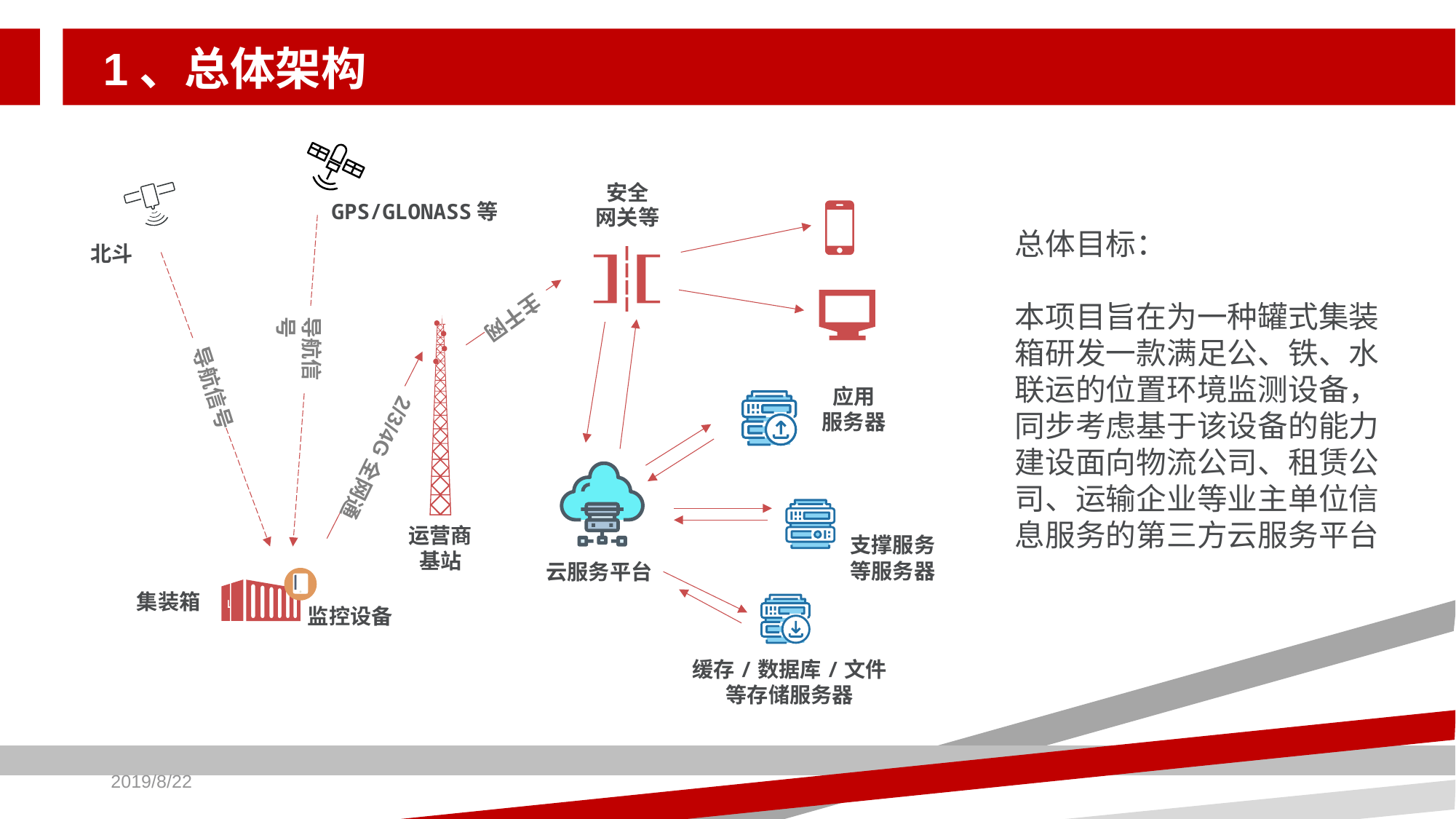

# 1、总体架构

安全
网关等
GPS/GLONASS等

北斗

主干网

导航信号

导航信号
应用
服务器
2/3/4G全网通

运营商
基站
支撑服务
等服务器
云服务平台

集装箱

监控设备
缓存/数据库/文件
等存储服务器
总体目标：

本项目旨在为一种罐式集装箱研发一款满足公、铁、水联运的位置环境监测设备，同步考虑基于该设备的能力建设面向物流公司、租赁公司、运输企业等业主单位信息服务的第三方云服务平台
2019/8/22